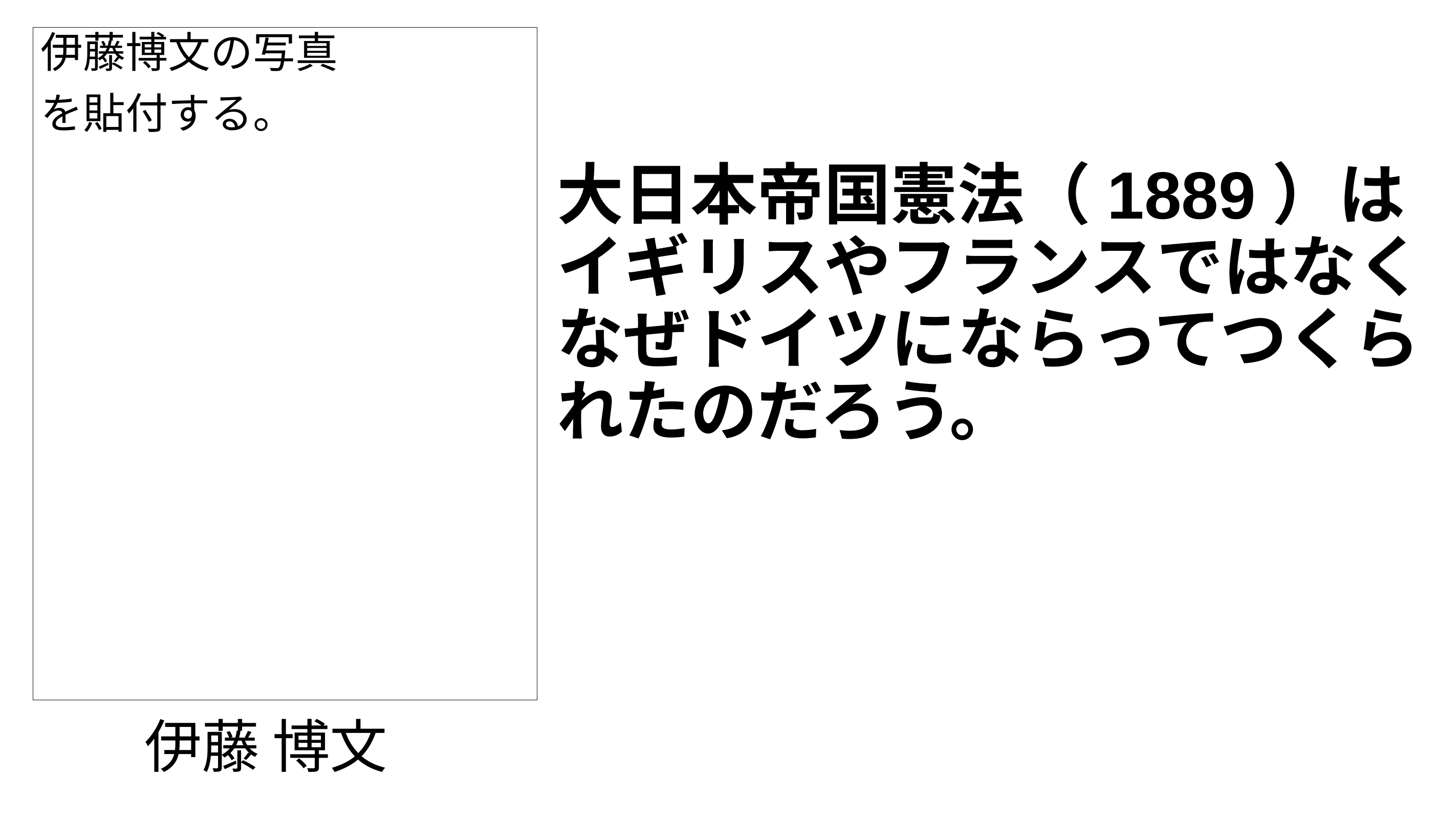

伊藤博文の写真
を貼付する。
# 大日本帝国憲法（1889）は イギリスやフランスではなくなぜドイツにならってつくられたのだろう。
伊藤 博文